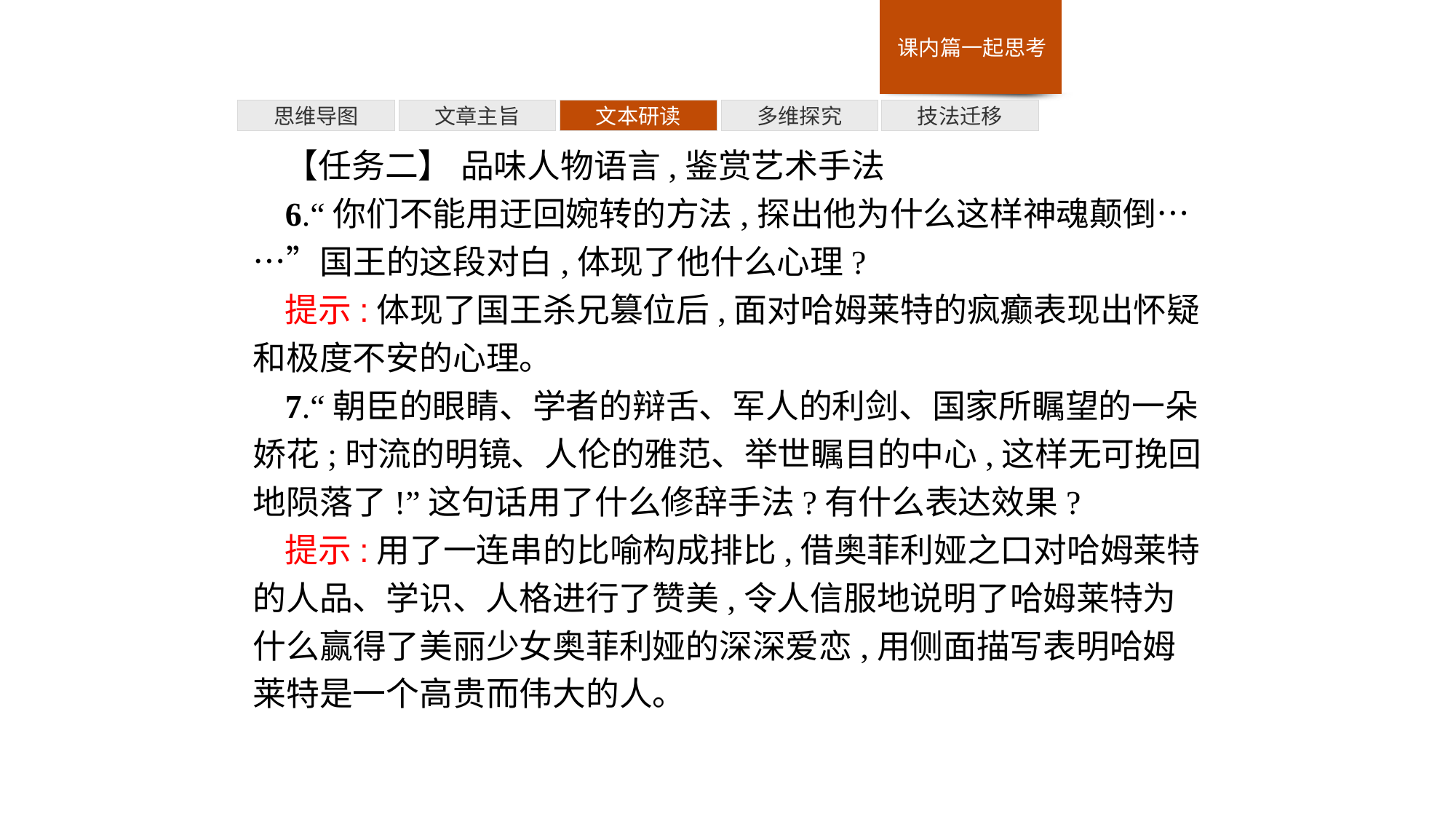

多维探究
思维导图
文章主旨
文本研读
技法迁移
【任务二】 品味人物语言,鉴赏艺术手法
6.“你们不能用迂回婉转的方法,探出他为什么这样神魂颠倒……”国王的这段对白,体现了他什么心理?
提示:体现了国王杀兄篡位后,面对哈姆莱特的疯癫表现出怀疑和极度不安的心理。
7.“朝臣的眼睛、学者的辩舌、军人的利剑、国家所瞩望的一朵娇花;时流的明镜、人伦的雅范、举世瞩目的中心,这样无可挽回地陨落了!”这句话用了什么修辞手法?有什么表达效果?
提示:用了一连串的比喻构成排比,借奥菲利娅之口对哈姆莱特的人品、学识、人格进行了赞美,令人信服地说明了哈姆莱特为什么赢得了美丽少女奥菲利娅的深深爱恋,用侧面描写表明哈姆莱特是一个高贵而伟大的人。